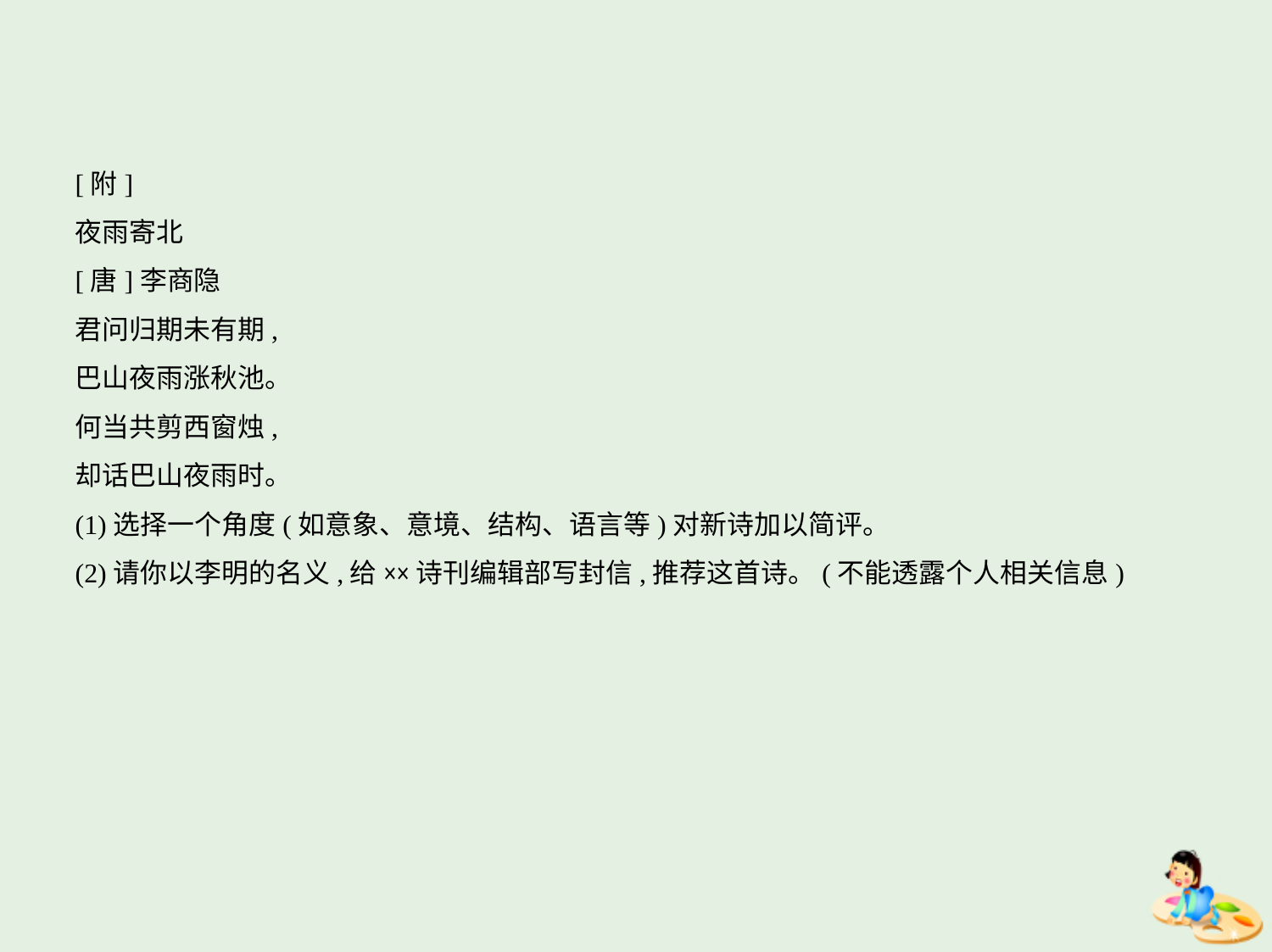

[附]
夜雨寄北
[唐]李商隐
君问归期未有期,
巴山夜雨涨秋池。
何当共剪西窗烛,
却话巴山夜雨时。
(1)选择一个角度(如意象、意境、结构、语言等)对新诗加以简评。
(2)请你以李明的名义,给××诗刊编辑部写封信,推荐这首诗。(不能透露个人相关信息)